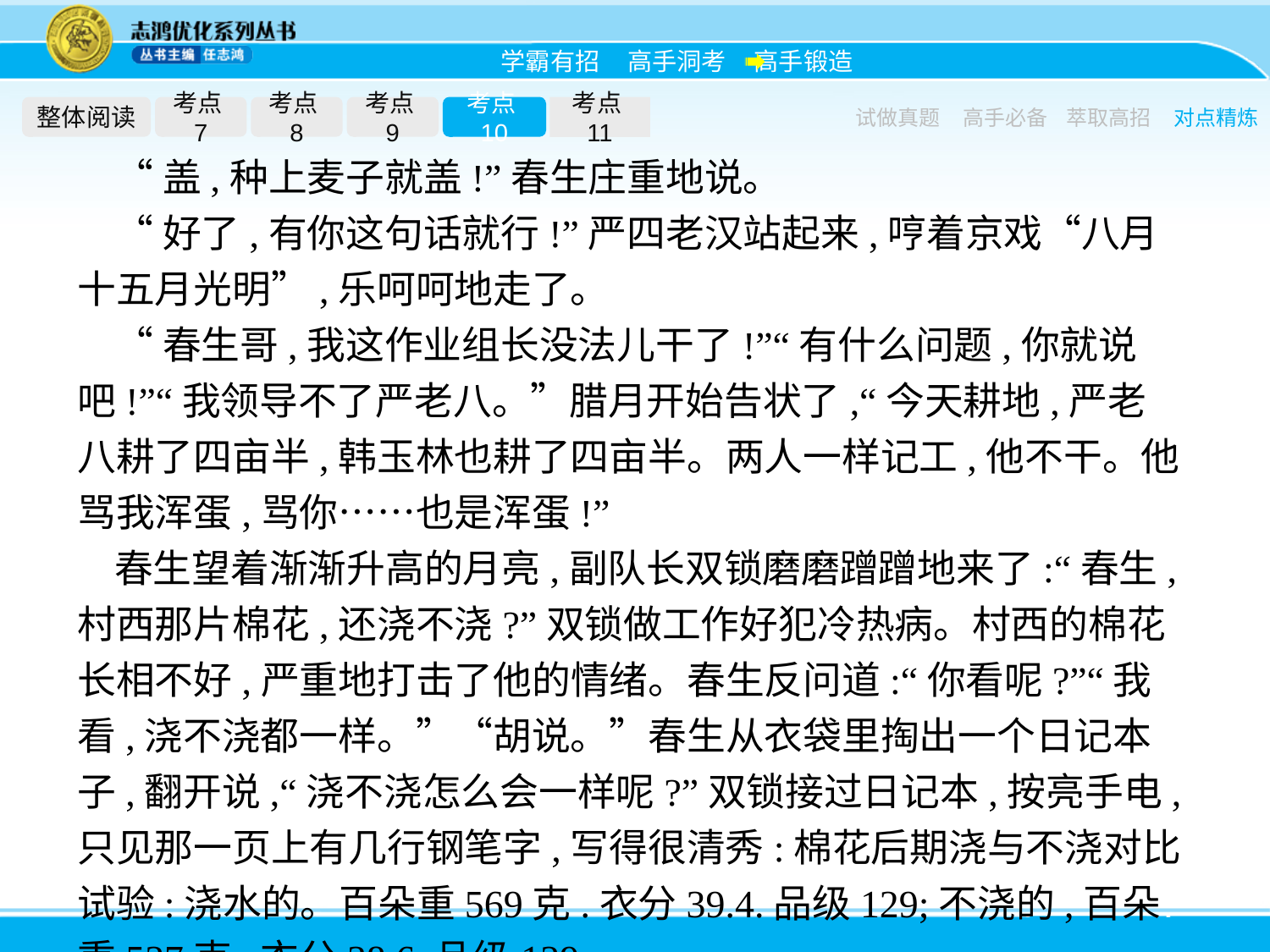

整体阅读
考点7
考点8
考点9
考点10
考点11
试做真题
高手必备
萃取高招
对点精炼
“盖,种上麦子就盖!”春生庄重地说。
“好了,有你这句话就行!”严四老汉站起来,哼着京戏“八月十五月光明”,乐呵呵地走了。
“春生哥,我这作业组长没法儿干了!”“有什么问题,你就说吧!”“我领导不了严老八。”腊月开始告状了,“今天耕地,严老八耕了四亩半,韩玉林也耕了四亩半。两人一样记工,他不干。他骂我浑蛋,骂你……也是浑蛋!”
春生望着渐渐升高的月亮,副队长双锁磨磨蹭蹭地来了:“春生,村西那片棉花,还浇不浇?”双锁做工作好犯冷热病。村西的棉花长相不好,严重地打击了他的情绪。春生反问道:“你看呢?”“我看,浇不浇都一样。”“胡说。”春生从衣袋里掏出一个日记本子,翻开说,“浇不浇怎么会一样呢?”双锁接过日记本,按亮手电,只见那一页上有几行钢笔字,写得很清秀:棉花后期浇与不浇对比试验:浇水的。百朵重569克.衣分39.4.品级129;不浇的,百朵重537克,衣分38.6.品级129。